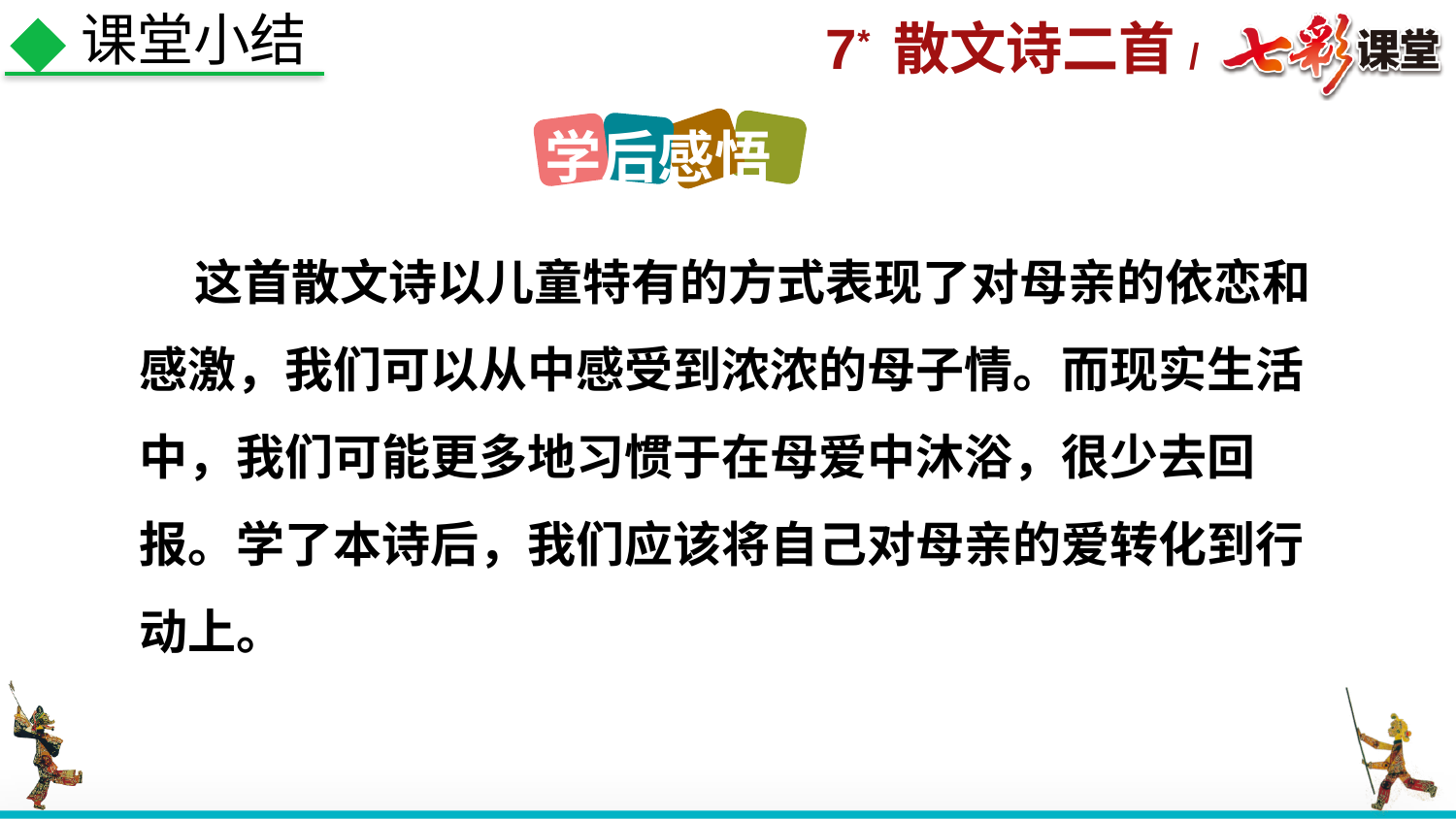

课堂小结

学后感悟

    这首散文诗以儿童特有的方式表现了对母亲的依恋和感激，我们可以从中感受到浓浓的母子情。而现实生活中，我们可能更多地习惯于在母爱中沐浴，很少去回报。学了本诗后，我们应该将自己对母亲的爱转化到行动上。